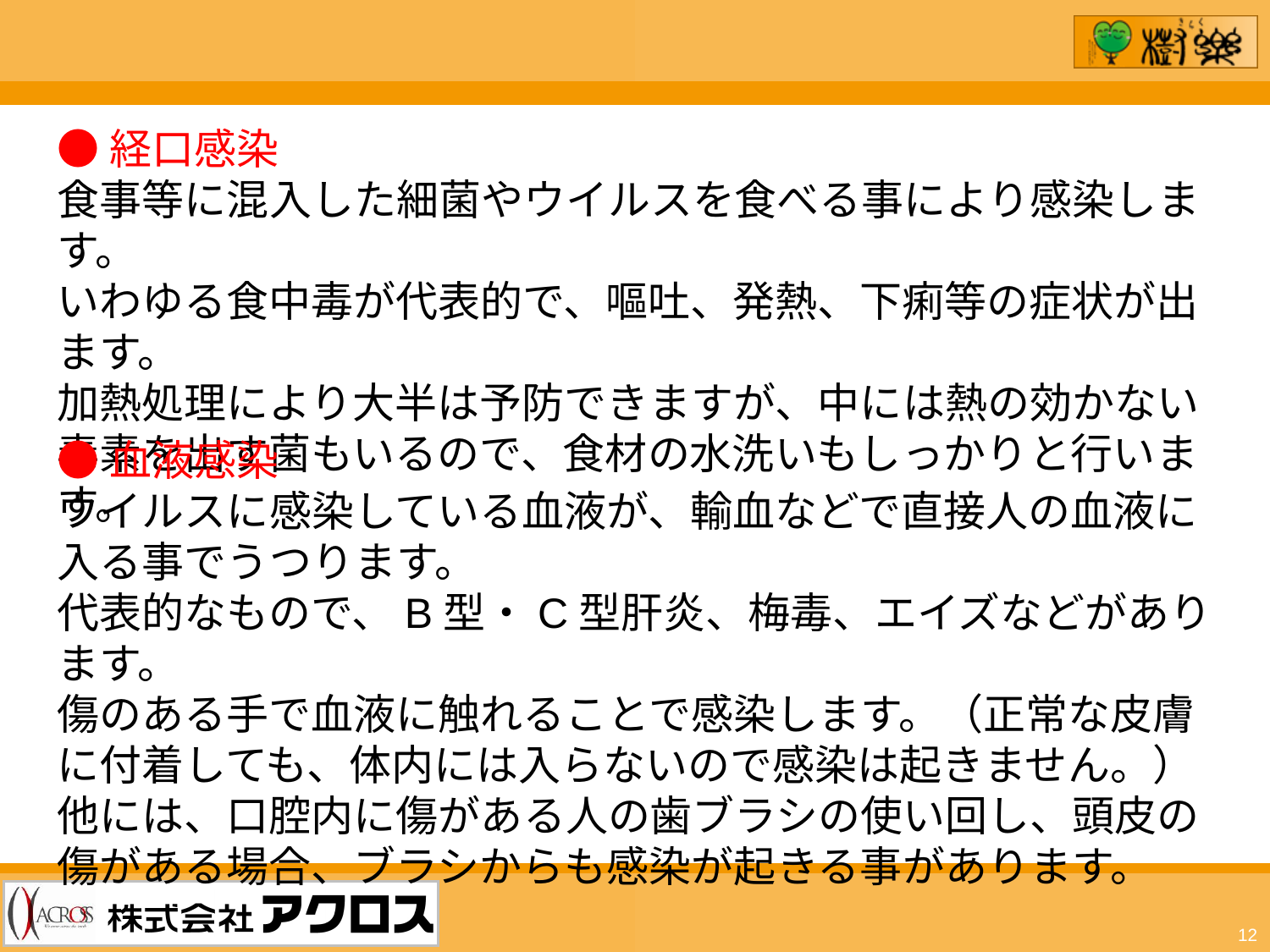

●経口感染
食事等に混入した細菌やウイルスを食べる事により感染します。
いわゆる食中毒が代表的で、嘔吐、発熱、下痢等の症状が出ます。
加熱処理により大半は予防できますが、中には熱の効かない毒素を出す菌もいるので、食材の水洗いもしっかりと行います。
●血液感染
ウイルスに感染している血液が、輸血などで直接人の血液に入る事でうつります。
代表的なもので、B型・C型肝炎、梅毒、エイズなどがあります。
傷のある手で血液に触れることで感染します。（正常な皮膚に付着しても、体内には入らないので感染は起きません。）
他には、口腔内に傷がある人の歯ブラシの使い回し、頭皮の傷がある場合、ブラシからも感染が起きる事があります。
12